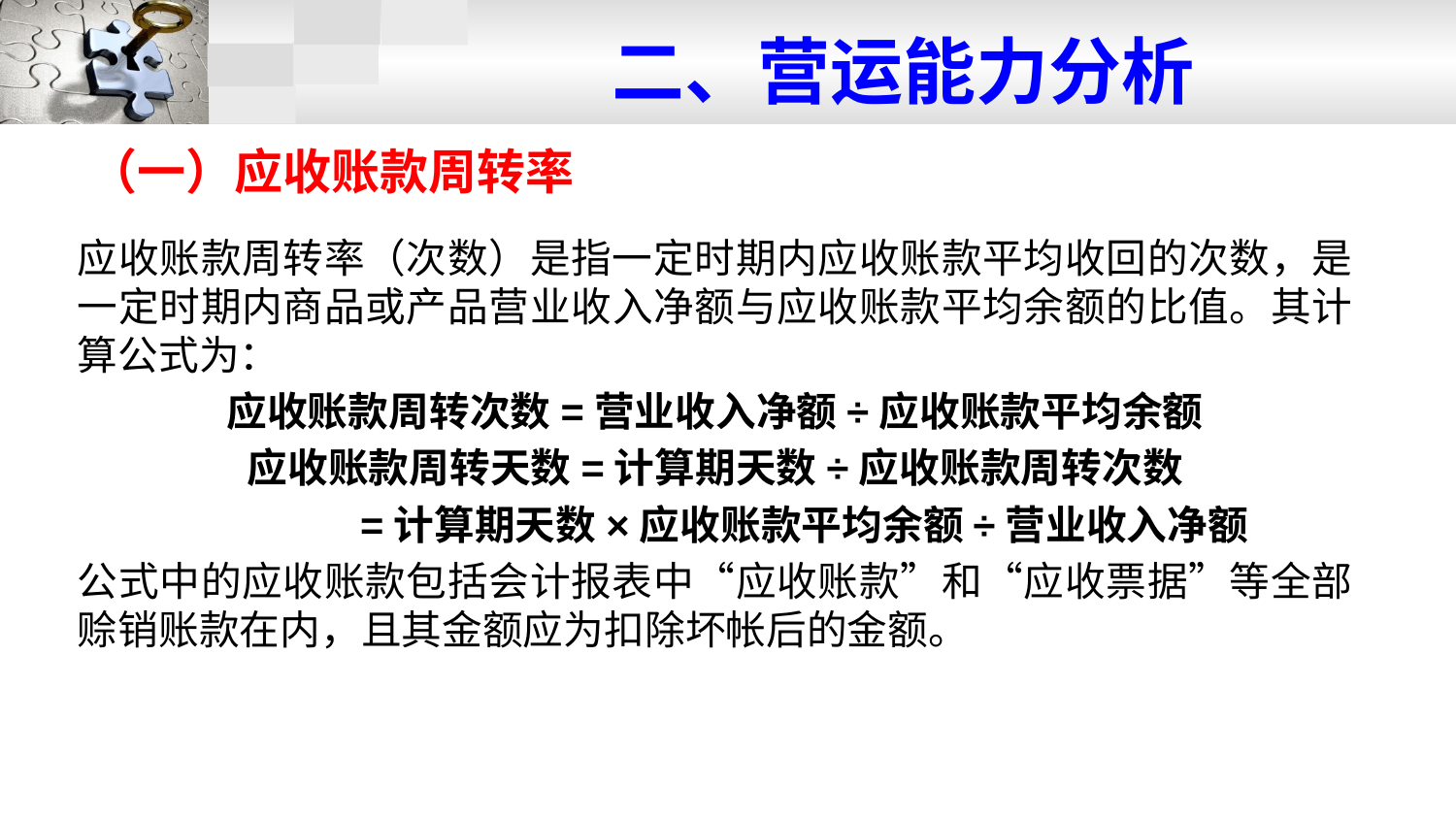

# 二、营运能力分析
（一）应收账款周转率

应收账款周转率（次数）是指一定时期内应收账款平均收回的次数，是一定时期内商品或产品营业收入净额与应收账款平均余额的比值。其计算公式为：
应收账款周转次数=营业收入净额÷应收账款平均余额
应收账款周转天数=计算期天数÷应收账款周转次数
                =计算期天数×应收账款平均余额÷营业收入净额
公式中的应收账款包括会计报表中“应收账款”和“应收票据”等全部赊销账款在内，且其金额应为扣除坏帐后的金额。